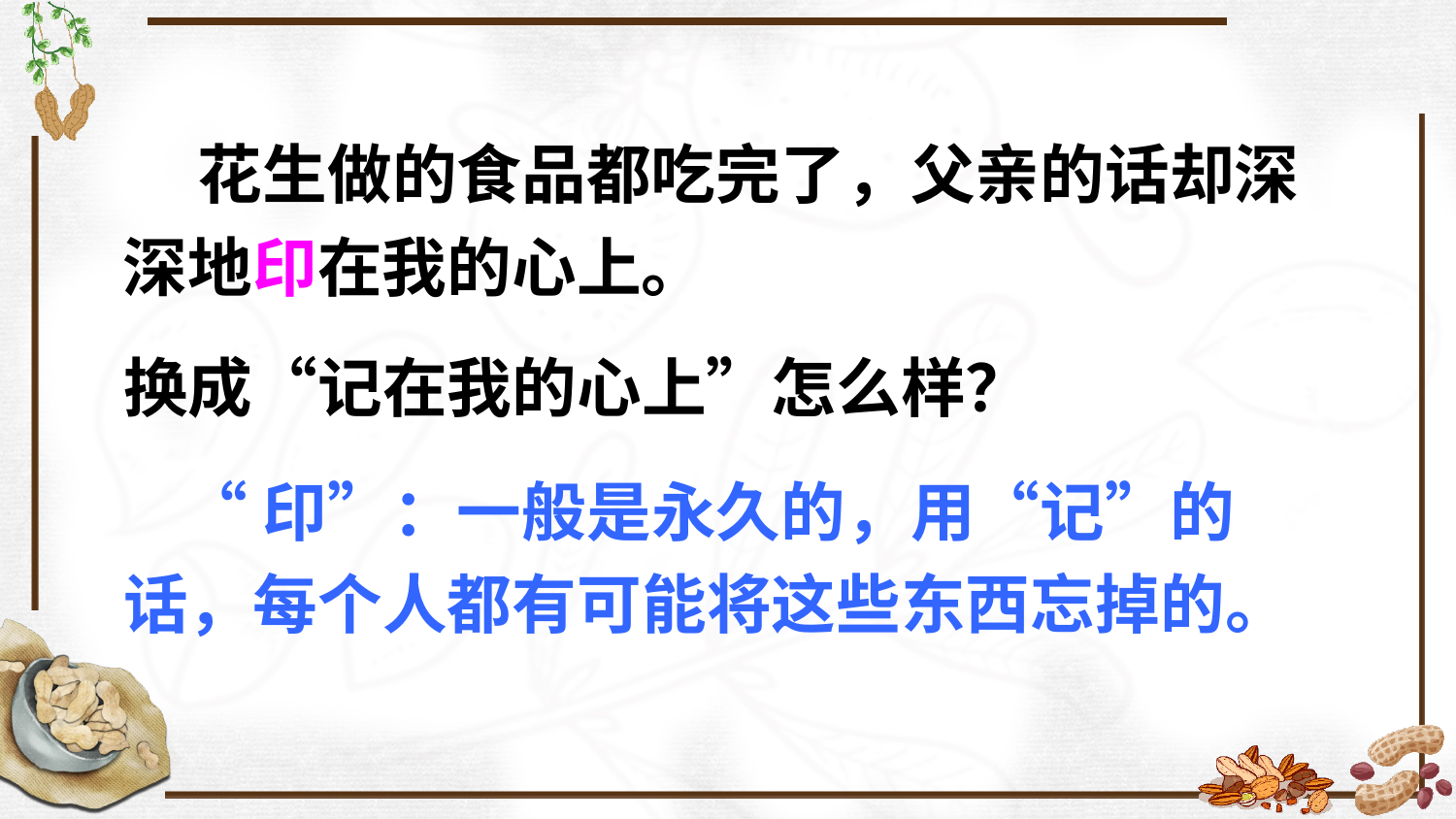

花生做的食品都吃完了，父亲的话却深深地印在我的心上。
换成“记在我的心上”怎么样？
    “印”：一般是永久的，用“记”的话，每个人都有可能将这些东西忘掉的。